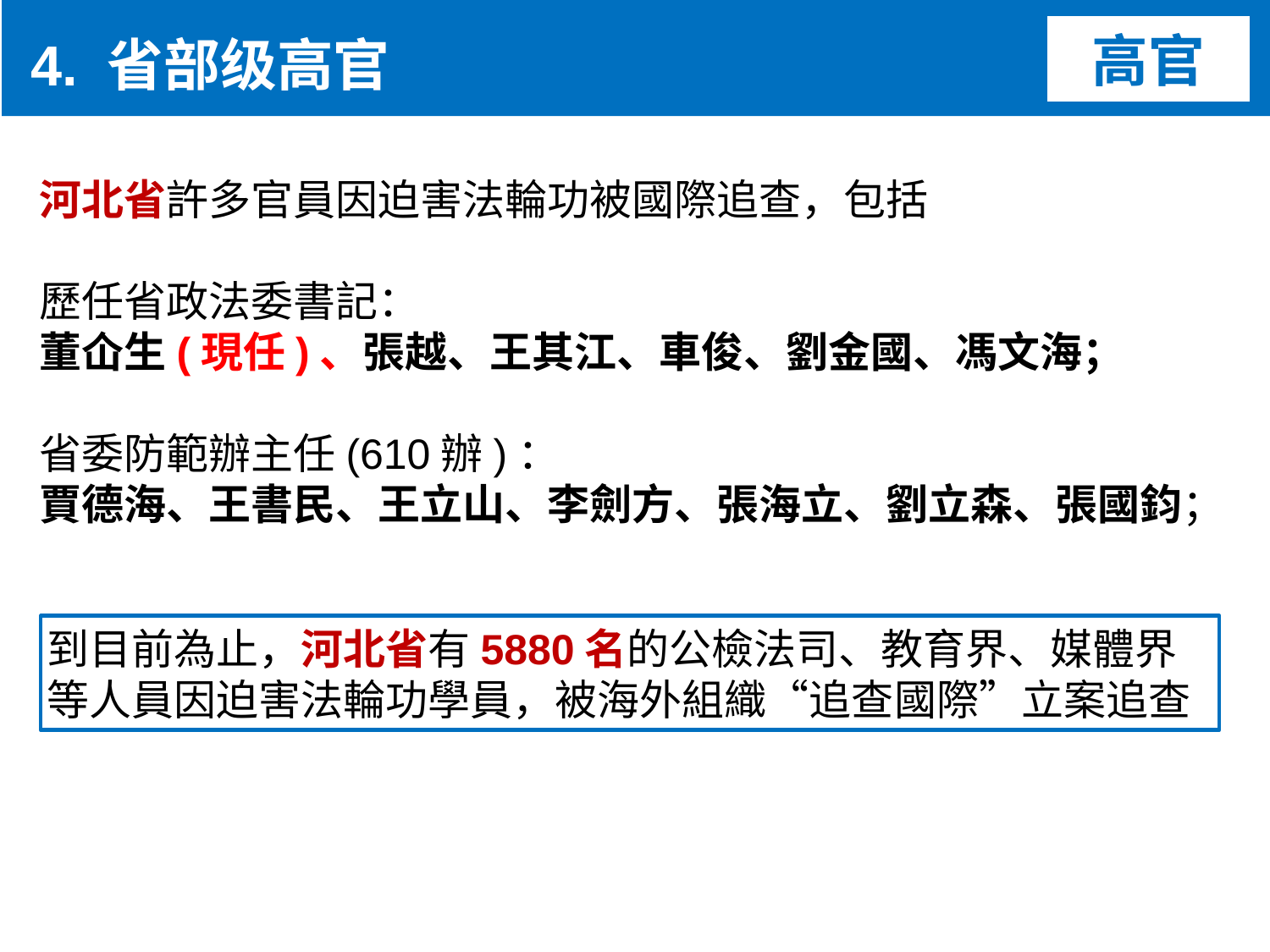

4. 省部级高官
高官

河北省許多官員因迫害法輪功被國際追查，包括

歷任省政法委書記：
董仚生(現任)、張越、王其江、車俊、劉金國、馮文海；

省委防範辦主任(610辦)：
賈德海、王書民、王立山、李劍方、張海立、劉立森、張國鈞；
到目前為止，河北省有5880名的公檢法司、教育界、媒體界
等人員因迫害法輪功學員，被海外組織“追查國際”立案追查